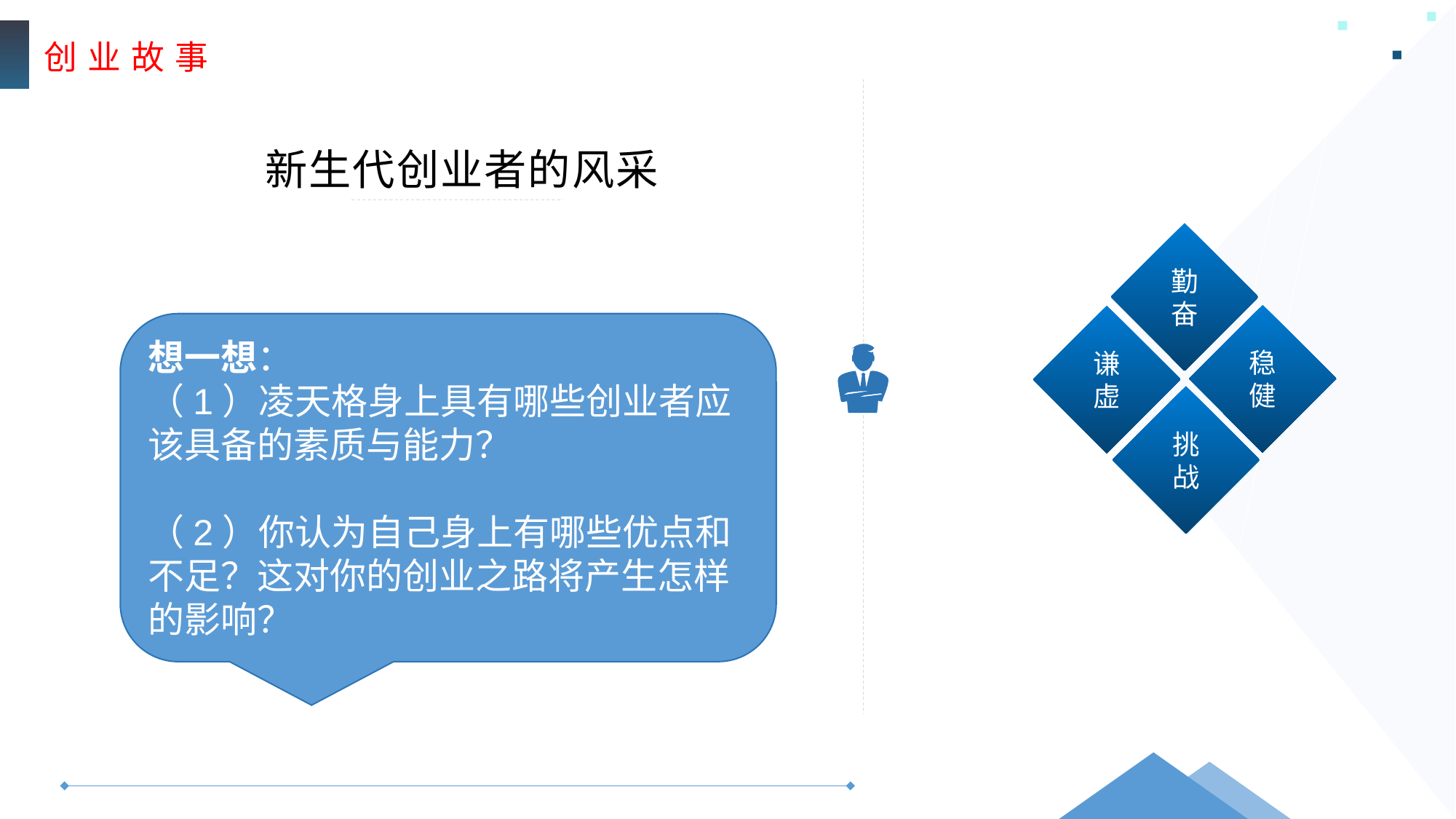

创 业 故 事

新生代创业者的风采
勤奋
稳健
谦虚
挑战
想一想：
（1）凌天格身上具有哪些创业者应该具备的素质与能力？

（2）你认为自己身上有哪些优点和不足？这对你的创业之路将产生怎样
的影响？